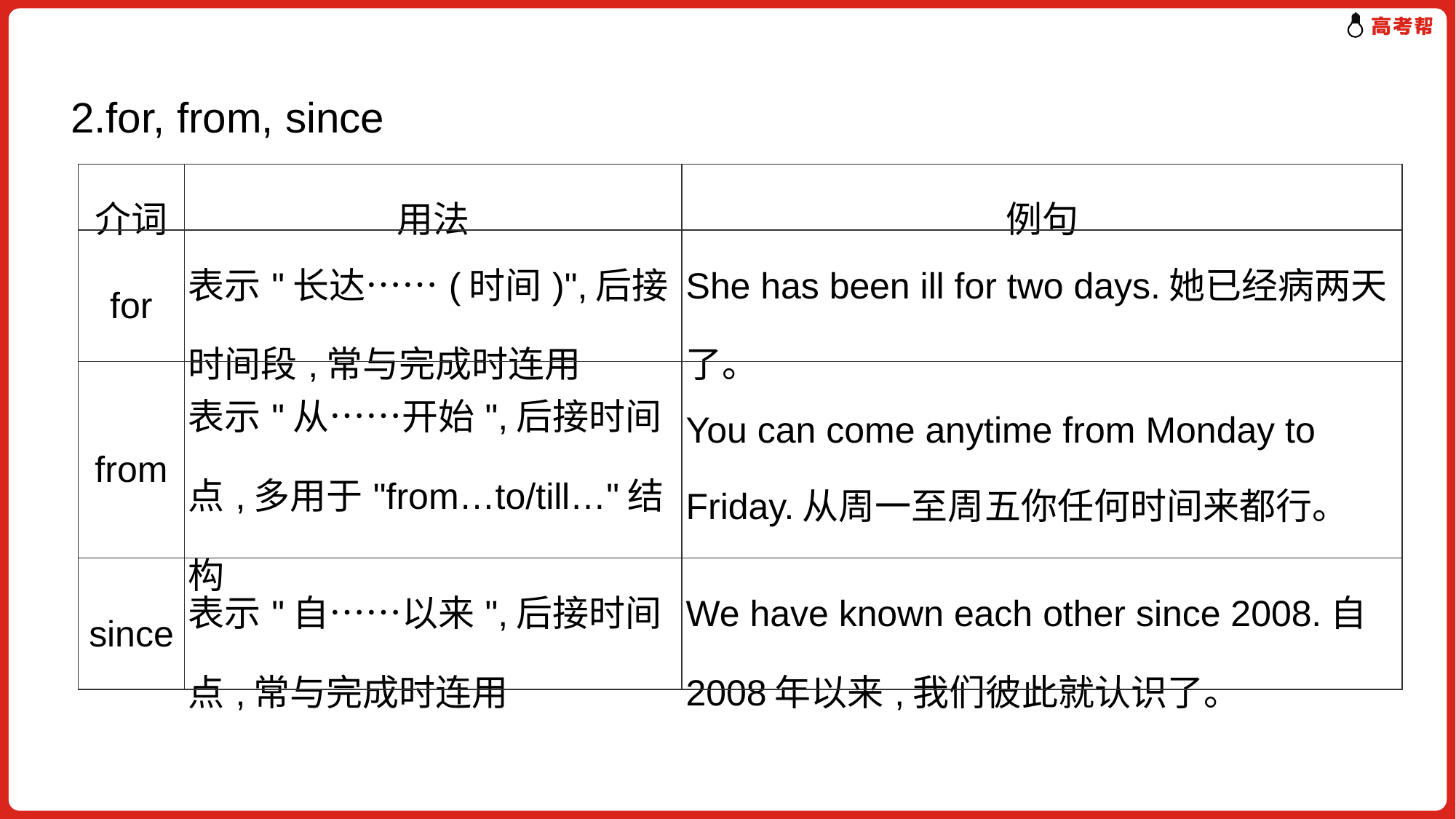

2.for, from, since

| 介词 | 用法 | 例句 |
| --- | --- | --- |
| for | 表示"长达……(时间)",后接时间段,常与完成时连用 | She has been ill for two days.她已经病两天了。 |
| from | 表示"从……开始",后接时间点,多用于"from…to/till…"结构 | You can come anytime from Monday to Friday.从周一至周五你任何时间来都行。 |
| since | 表示"自……以来",后接时间点,常与完成时连用 | We have known each other since 2008.自2008年以来,我们彼此就认识了。 |